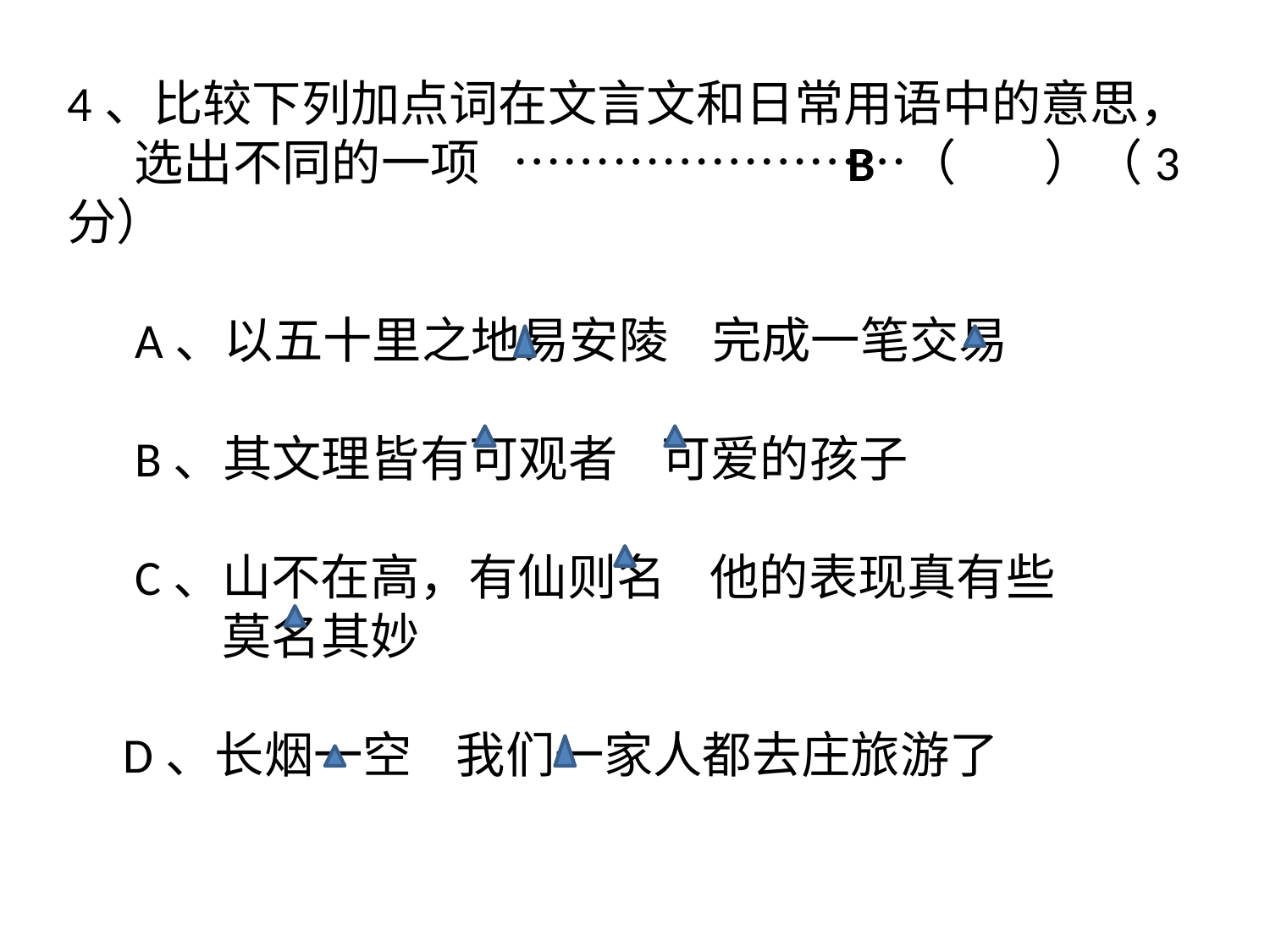

4、比较下列加点词在文言文和日常用语中的意思，
     选出不同的一项   ……………………（        ）（3分）

      A、以五十里之地易安陵    完成一笔交易

      B、其文理皆有可观者    可爱的孩子

      C、山不在高，有仙则名    他的表现真有些
             莫名其妙

     D、长烟一空    我们一家人都去庄旅游了

B